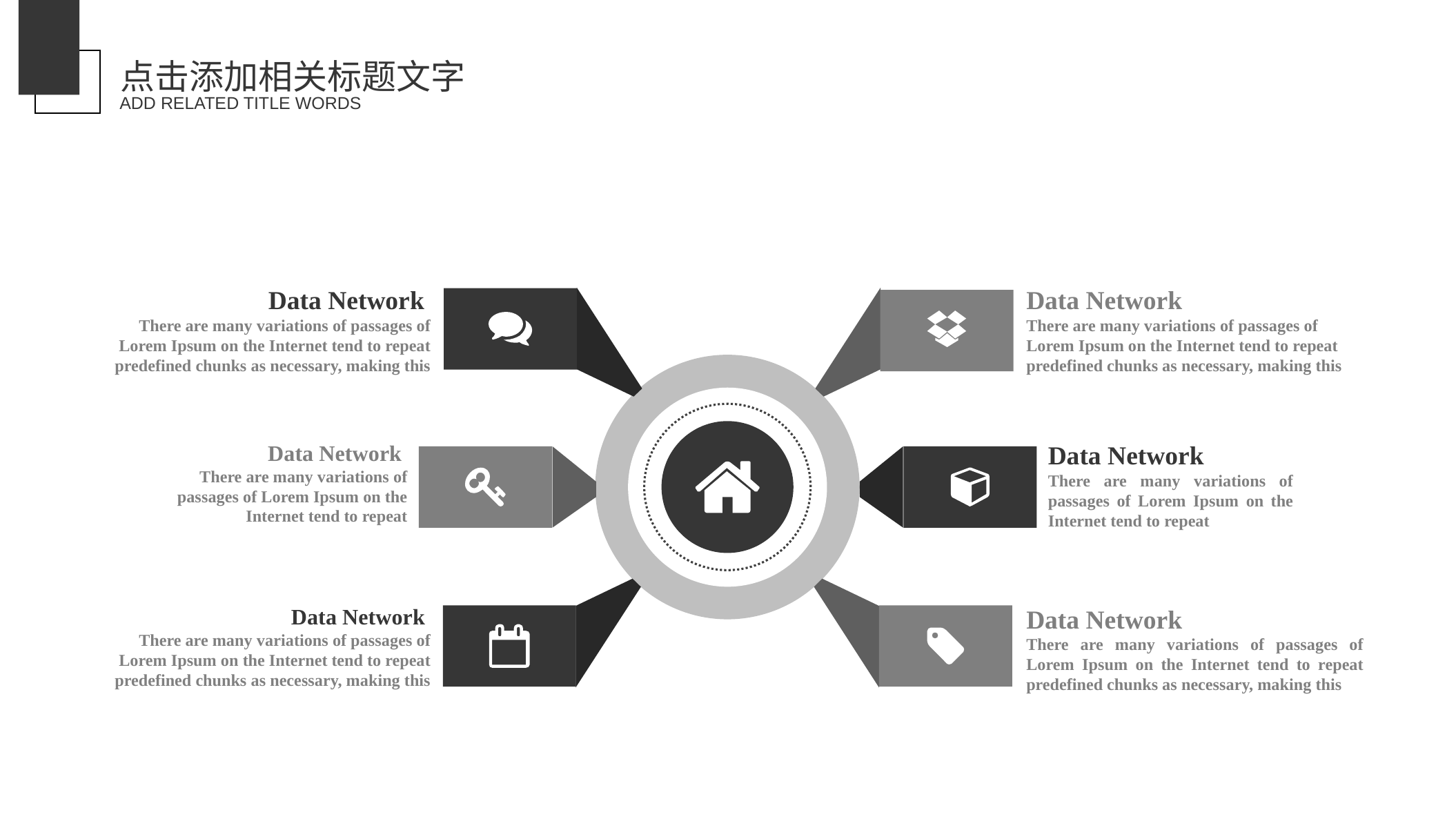

点击添加相关标题文字
ADD RELATED TITLE WORDS
Data Network
There are many variations of passages of Lorem Ipsum on the Internet tend to repeat predefined chunks as necessary, making this
Data Network
There are many variations of passages of Lorem Ipsum on the Internet tend to repeat predefined chunks as necessary, making this

Data Network
There are many variations of passages of Lorem Ipsum on the Internet tend to repeat
Data Network
There are many variations of passages of Lorem Ipsum on the Internet tend to repeat

Data Network
There are many variations of passages of Lorem Ipsum on the Internet tend to repeat predefined chunks as necessary, making this
Data Network
There are many variations of passages of Lorem Ipsum on the Internet tend to repeat predefined chunks as necessary, making this